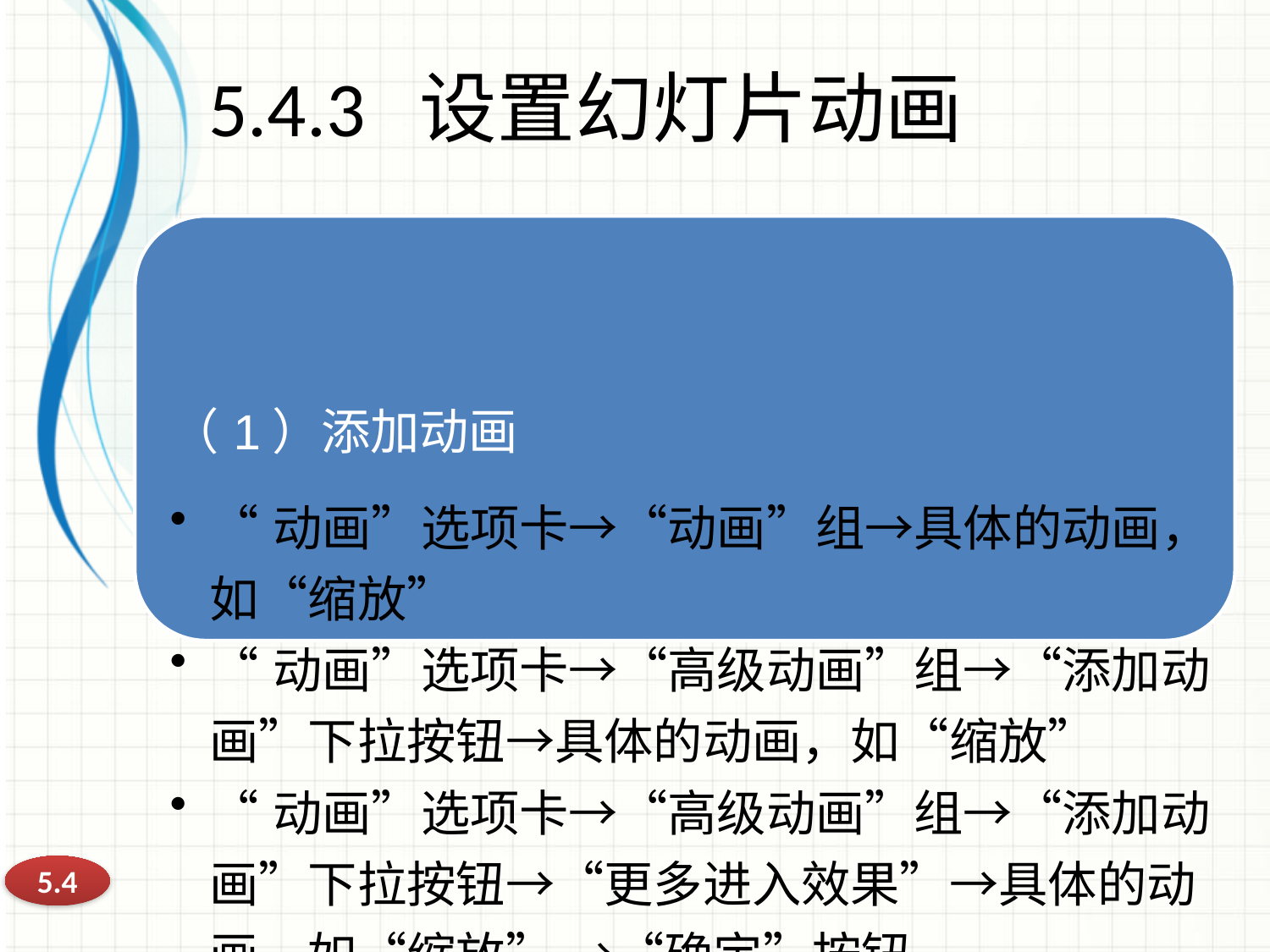

# 5.4.3  设置幻灯片动画
（1）添加动画
“动画”选项卡→“高级动画”组→“添加动画”下拉按钮→具体的动画，如“缩放”